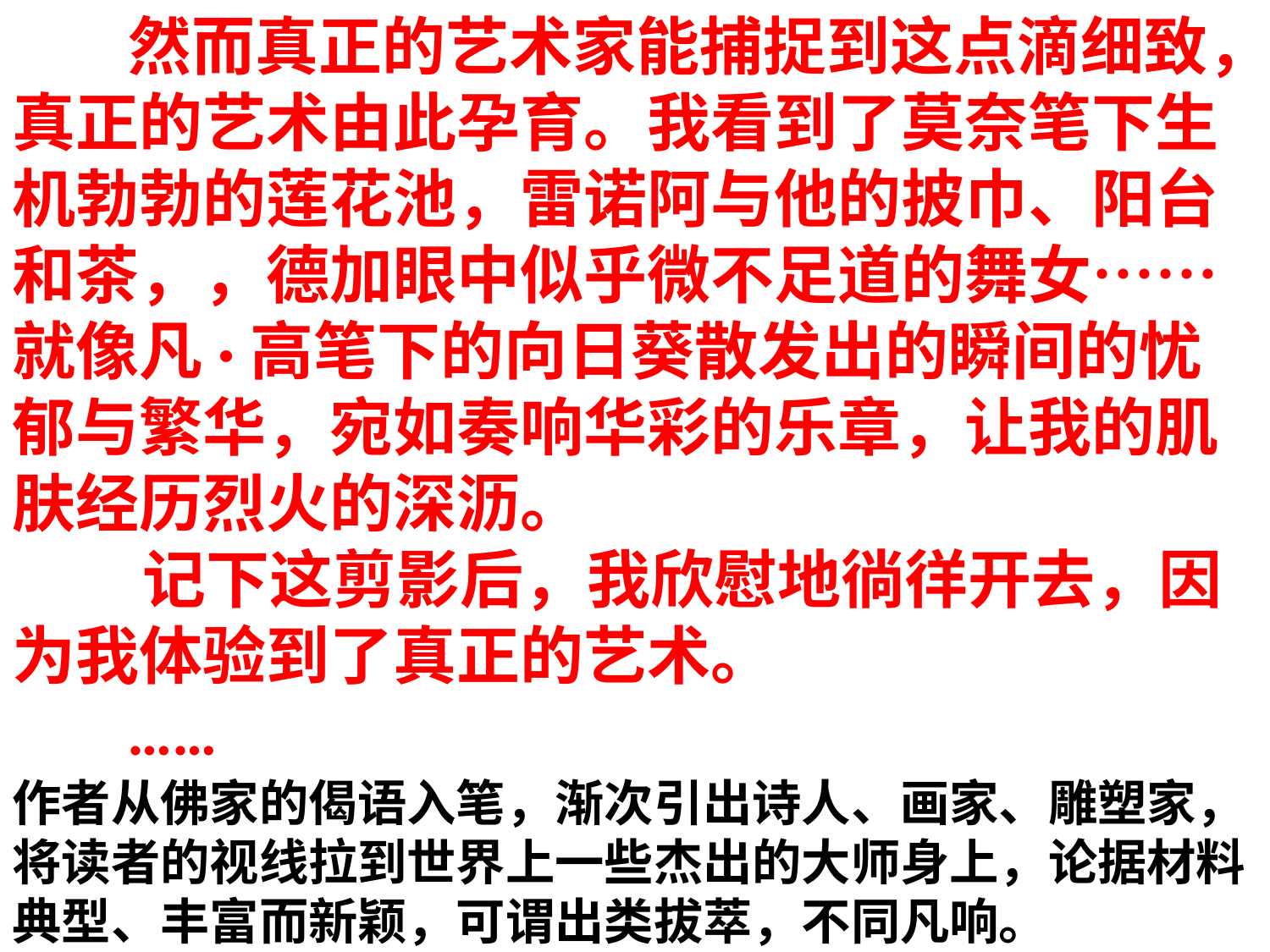

然而真正的艺术家能捕捉到这点滴细致，真正的艺术由此孕育。我看到了莫奈笔下生机勃勃的莲花池，雷诺阿与他的披巾、阳台和茶，，德加眼中似乎微不足道的舞女……就像凡·高笔下的向日葵散发出的瞬间的忧郁与繁华，宛如奏响华彩的乐章，让我的肌肤经历烈火的深沥。
        记下这剪影后，我欣慰地徜徉开去，因为我体验到了真正的艺术。
        ……

作者从佛家的偈语入笔，渐次引出诗人、画家、雕塑家，将读者的视线拉到世界上一些杰出的大师身上，论据材料典型、丰富而新颖，可谓出类拔萃，不同凡响。